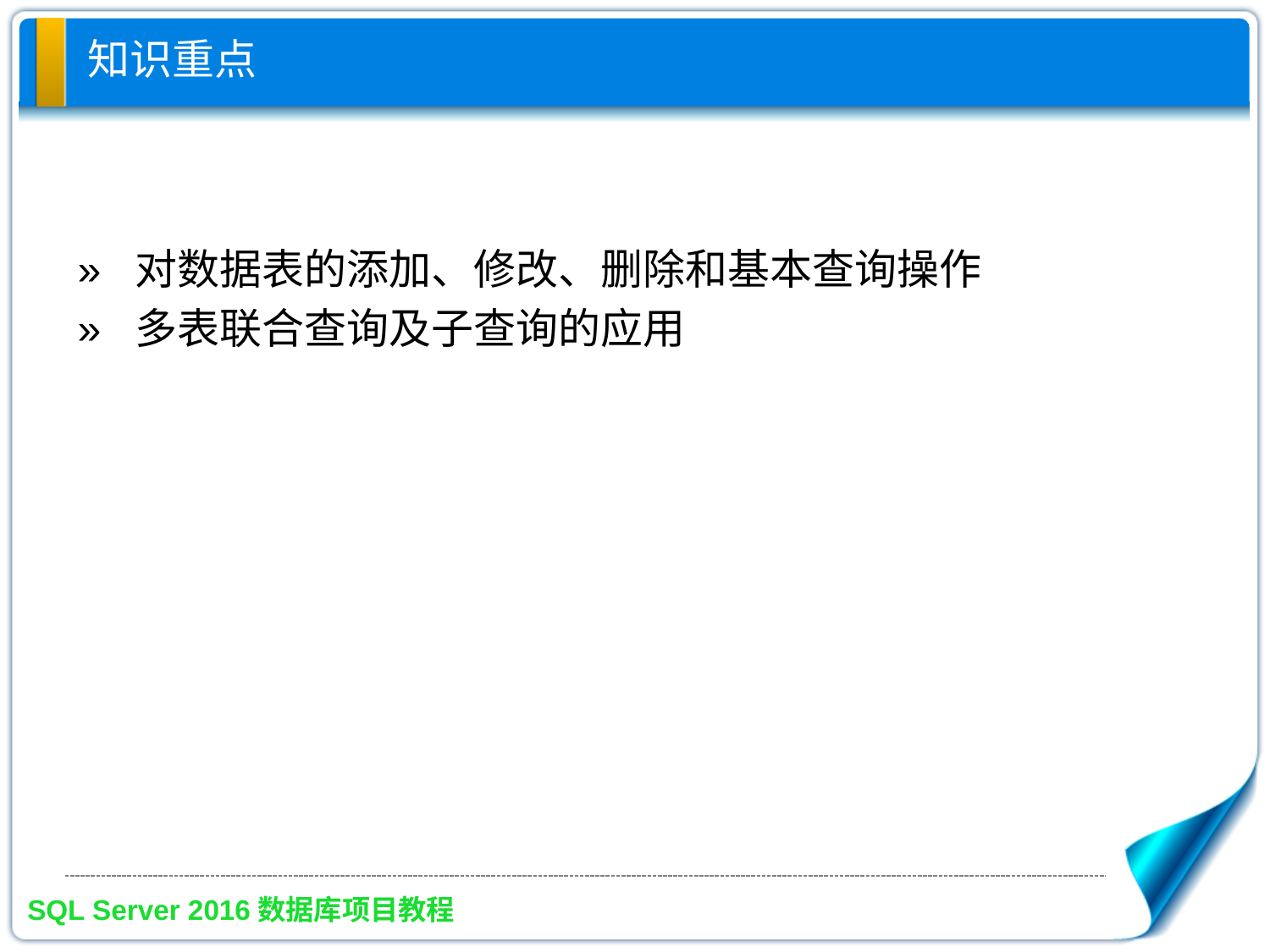

# 知识重点
»  对数据表的添加、修改、删除和基本查询操作
»  多表联合查询及子查询的应用